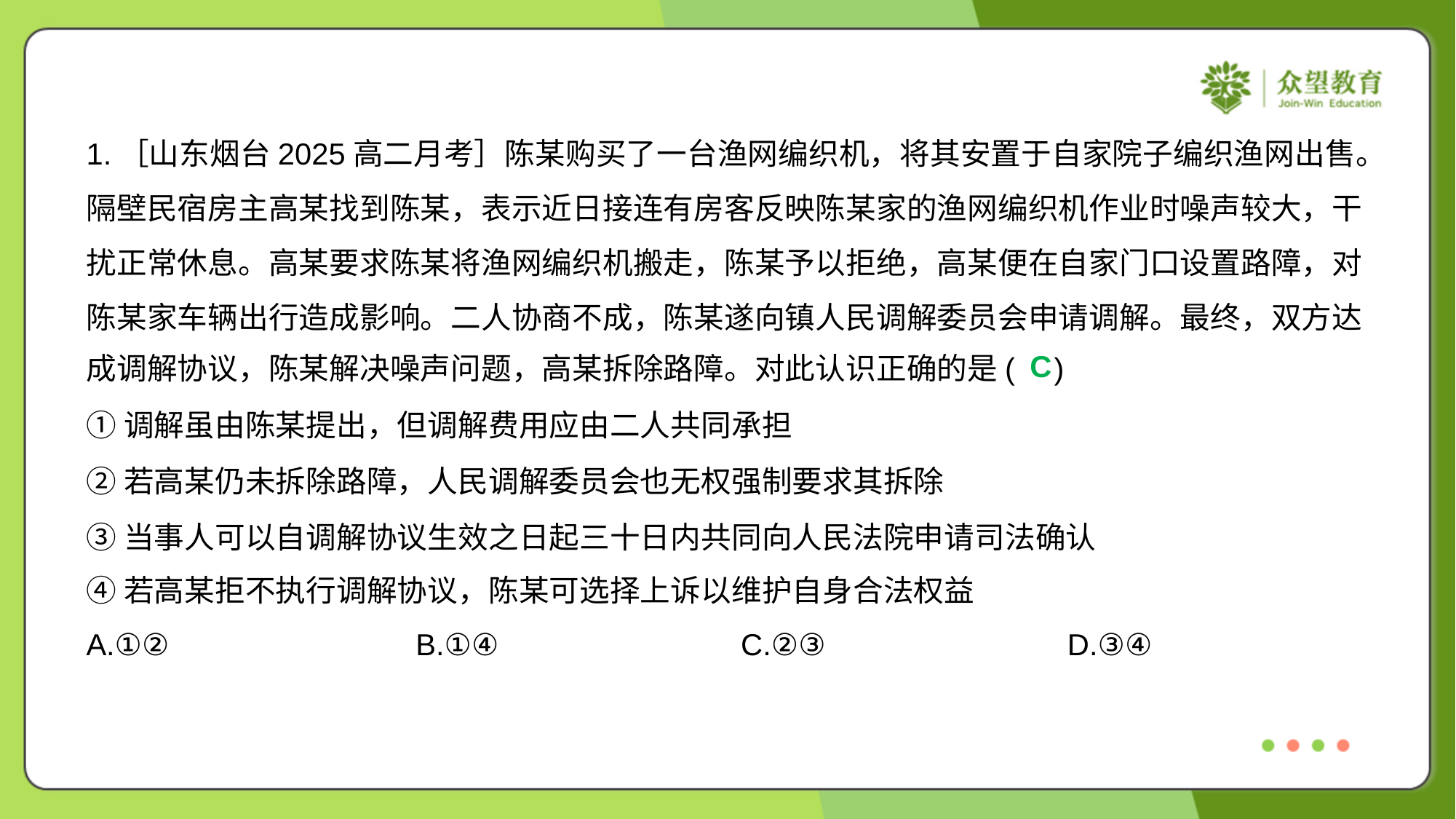

1.［山东烟台2025高二月考］陈某购买了一台渔网编织机，将其安置于自家院子编织渔网出售。
隔壁民宿房主高某找到陈某，表示近日接连有房客反映陈某家的渔网编织机作业时噪声较大，干
扰正常休息。高某要求陈某将渔网编织机搬走，陈某予以拒绝，高某便在自家门口设置路障，对
陈某家车辆出行造成影响。二人协商不成，陈某遂向镇人民调解委员会申请调解。最终，双方达
成调解协议，陈某解决噪声问题，高某拆除路障。对此认识正确的是(     )
C
①调解虽由陈某提出，但调解费用应由二人共同承担
②若高某仍未拆除路障，人民调解委员会也无权强制要求其拆除
③当事人可以自调解协议生效之日起三十日内共同向人民法院申请司法确认
④若高某拒不执行调解协议，陈某可选择上诉以维护自身合法权益
A.①②	B.①④	C.②③	D.③④